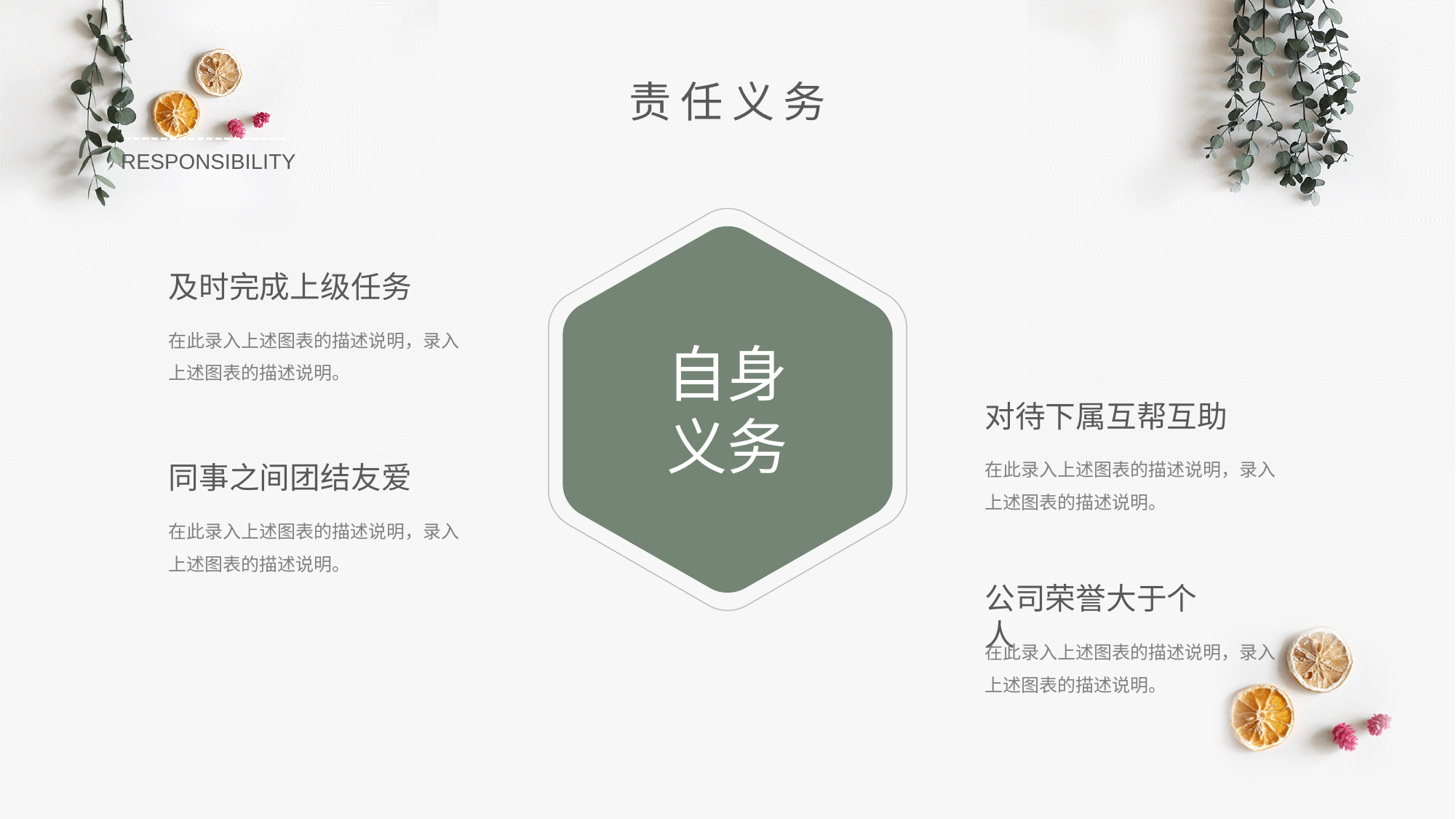

责任义务
RESPONSIBILITY

及时完成上级任务
在此录入上述图表的描述说明，录入上述图表的描述说明。
自身义务
对待下属互帮互助
在此录入上述图表的描述说明，录入上述图表的描述说明。
同事之间团结友爱
在此录入上述图表的描述说明，录入上述图表的描述说明。
公司荣誉大于个人
在此录入上述图表的描述说明，录入上述图表的描述说明。